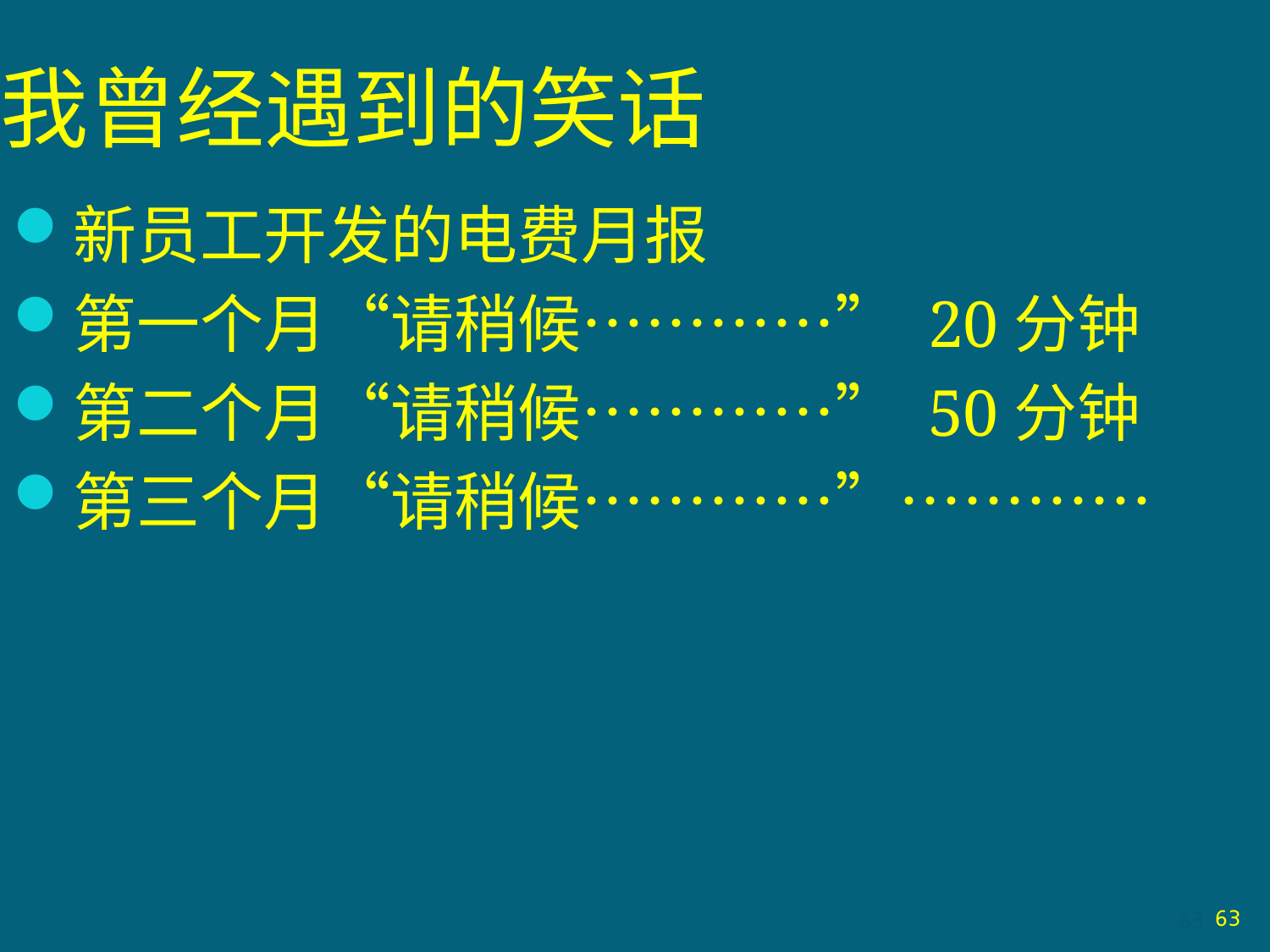

# 我曾经遇到的笑话
新员工开发的电费月报
第一个月“请稍候…………” 20分钟
第二个月“请稍候…………” 50分钟
第三个月“请稍候…………”…………

63
63